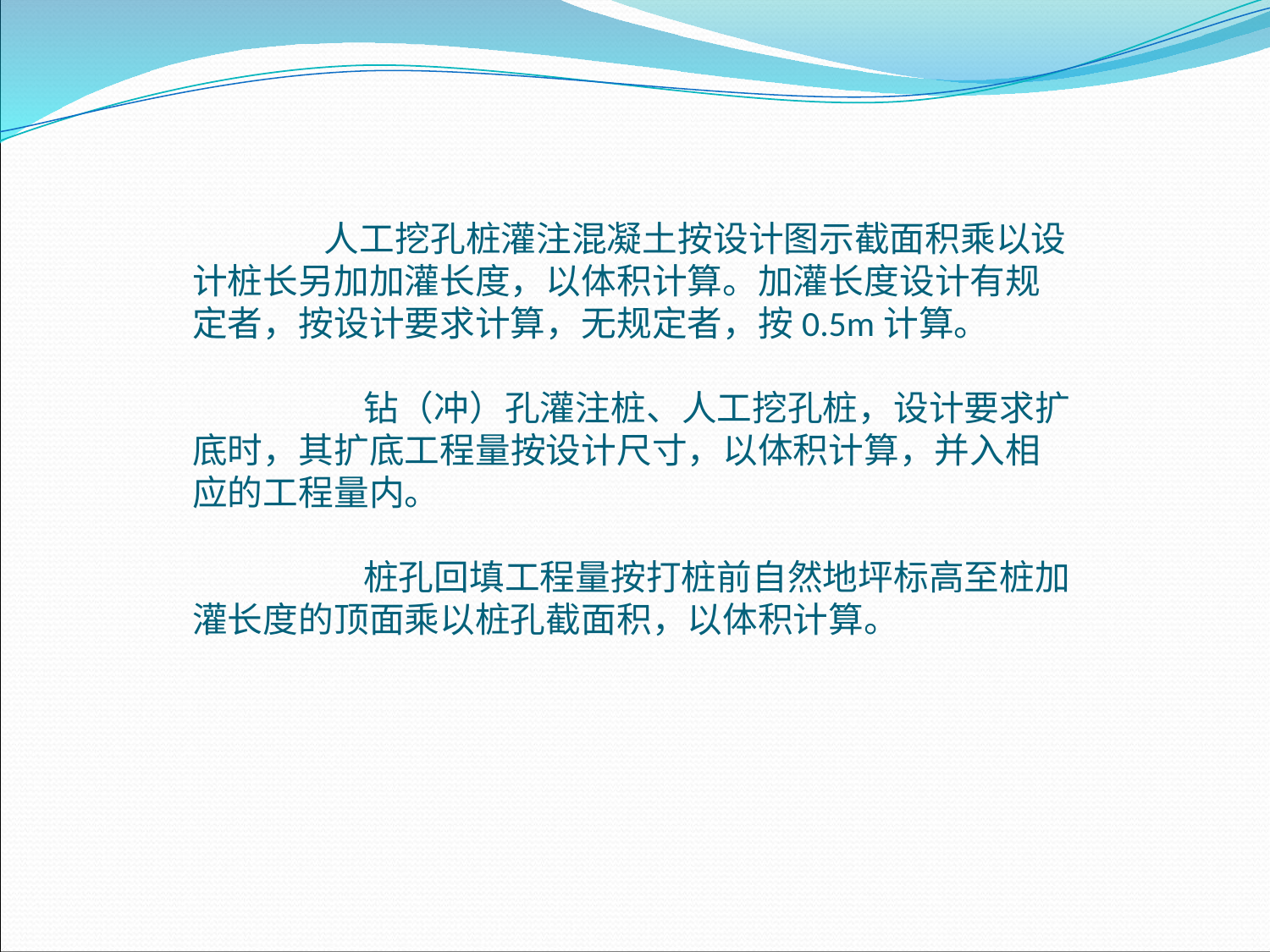

人工挖孔桩灌注混凝土按设计图示截面积乘以设计桩长另加加灌长度，以体积计算。加灌长度设计有规定者，按设计要求计算，无规定者，按0.5m计算。
                钻（冲）孔灌注桩、人工挖孔桩，设计要求扩底时，其扩底工程量按设计尺寸，以体积计算，并入相应的工程量内。
                桩孔回填工程量按打桩前自然地坪标高至桩加灌长度的顶面乘以桩孔截面积，以体积计算。
64